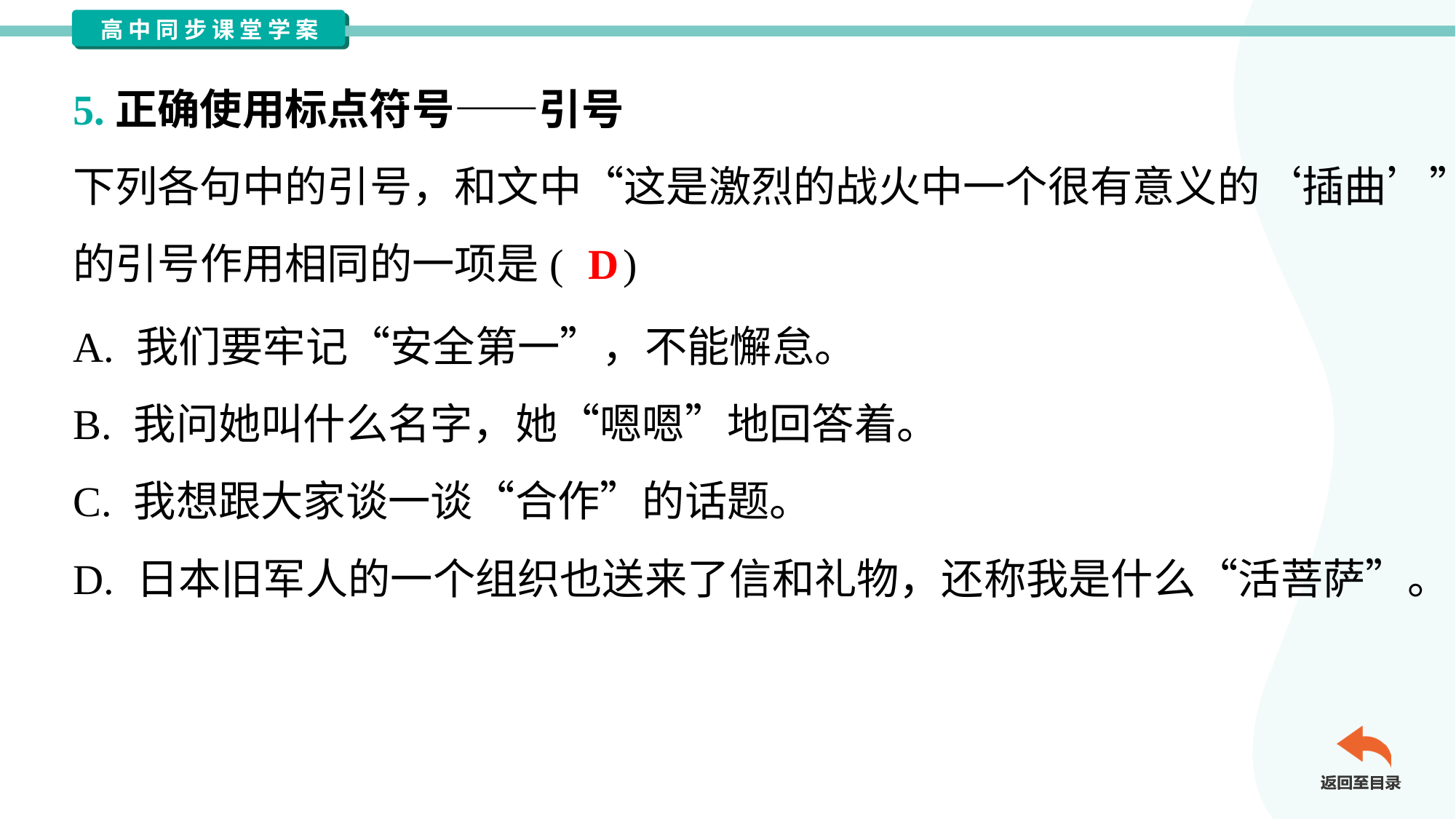

5.正确使用标点符号——引号
下列各句中的引号，和文中“这是激烈的战火中一个很有意义的‘插曲’”
的引号作用相同的一项是(     )
D
A. 我们要牢记“安全第一”，不能懈怠。
B. 我问她叫什么名字，她“嗯嗯”地回答着。
C. 我想跟大家谈一谈“合作”的话题。
D. 日本旧军人的一个组织也送来了信和礼物，还称我是什么“活菩萨”。